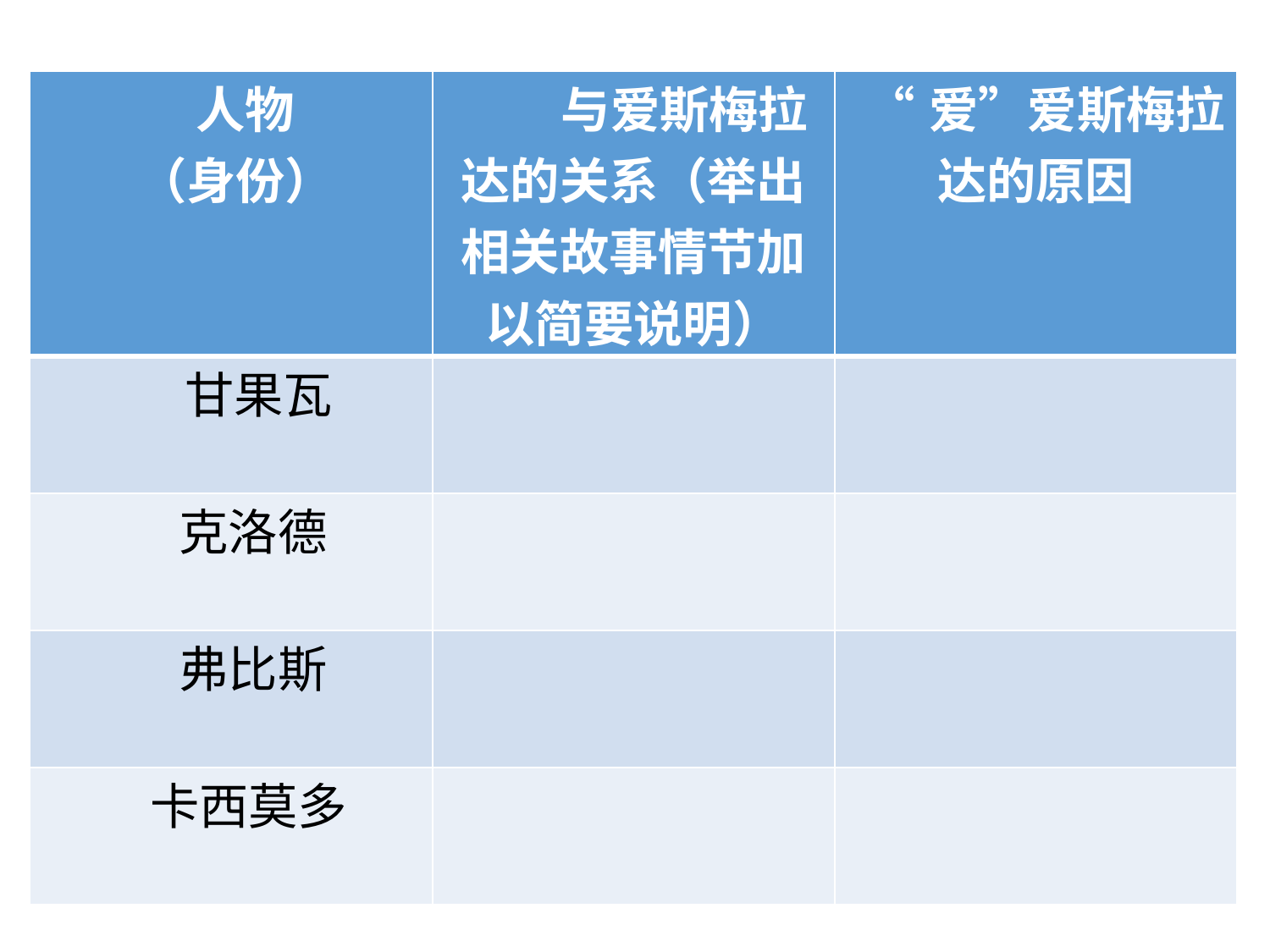

| 人物 （身份） | 与爱斯梅拉达的关系（举出相关故事情节加以简要说明） | “爱”爱斯梅拉达的原因 |
| --- | --- | --- |
| 甘果瓦 |  |  |
| 克洛德 |  |  |
| 弗比斯 |  |  |
| 卡西莫多 |  |  |